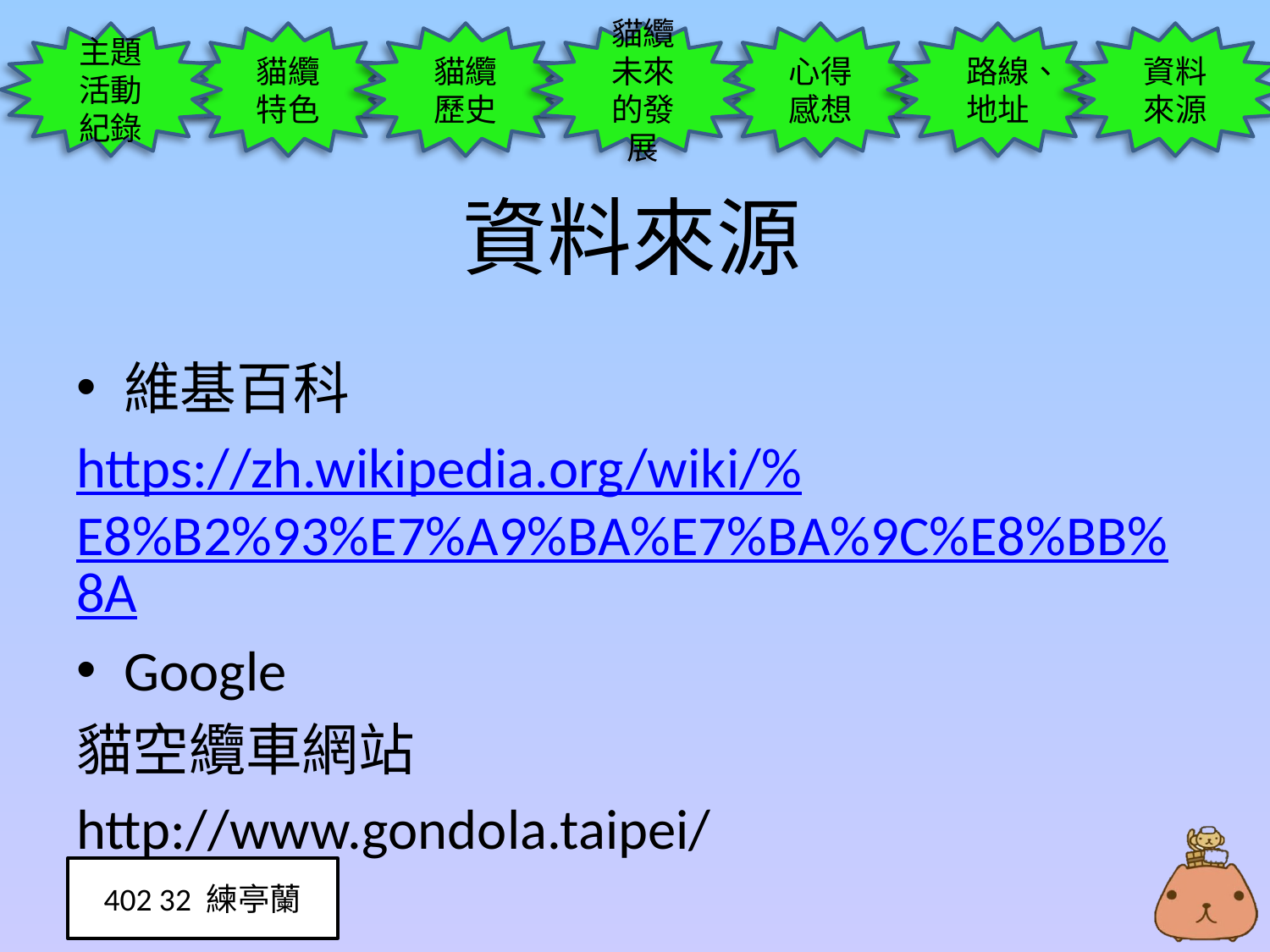

# 資料來源
維基百科
https://zh.wikipedia.org/wiki/%E8%B2%93%E7%A9%BA%E7%BA%9C%E8%BB%8A
Google
貓空纜車網站
http://www.gondola.taipei/